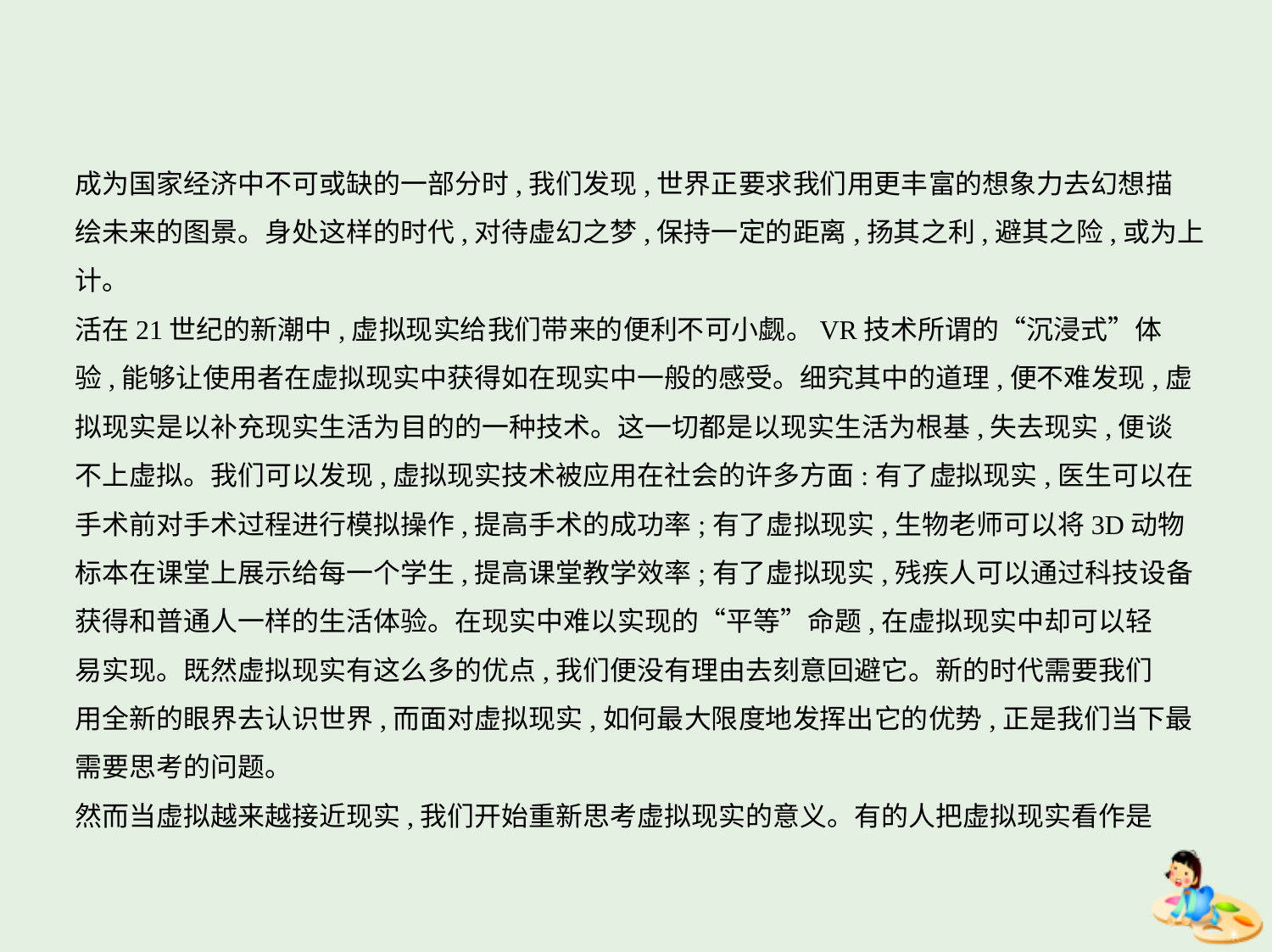

成为国家经济中不可或缺的一部分时,我们发现,世界正要求我们用更丰富的想象力去幻想描
绘未来的图景。身处这样的时代,对待虚幻之梦,保持一定的距离,扬其之利,避其之险,或为上
计。
活在21世纪的新潮中,虚拟现实给我们带来的便利不可小觑。VR技术所谓的“沉浸式”体
验,能够让使用者在虚拟现实中获得如在现实中一般的感受。细究其中的道理,便不难发现,虚
拟现实是以补充现实生活为目的的一种技术。这一切都是以现实生活为根基,失去现实,便谈
不上虚拟。我们可以发现,虚拟现实技术被应用在社会的许多方面:有了虚拟现实,医生可以在
手术前对手术过程进行模拟操作,提高手术的成功率;有了虚拟现实,生物老师可以将3D动物
标本在课堂上展示给每一个学生,提高课堂教学效率;有了虚拟现实,残疾人可以通过科技设备
获得和普通人一样的生活体验。在现实中难以实现的“平等”命题,在虚拟现实中却可以轻
易实现。既然虚拟现实有这么多的优点,我们便没有理由去刻意回避它。新的时代需要我们
用全新的眼界去认识世界,而面对虚拟现实,如何最大限度地发挥出它的优势,正是我们当下最
需要思考的问题。
然而当虚拟越来越接近现实,我们开始重新思考虚拟现实的意义。有的人把虚拟现实看作是